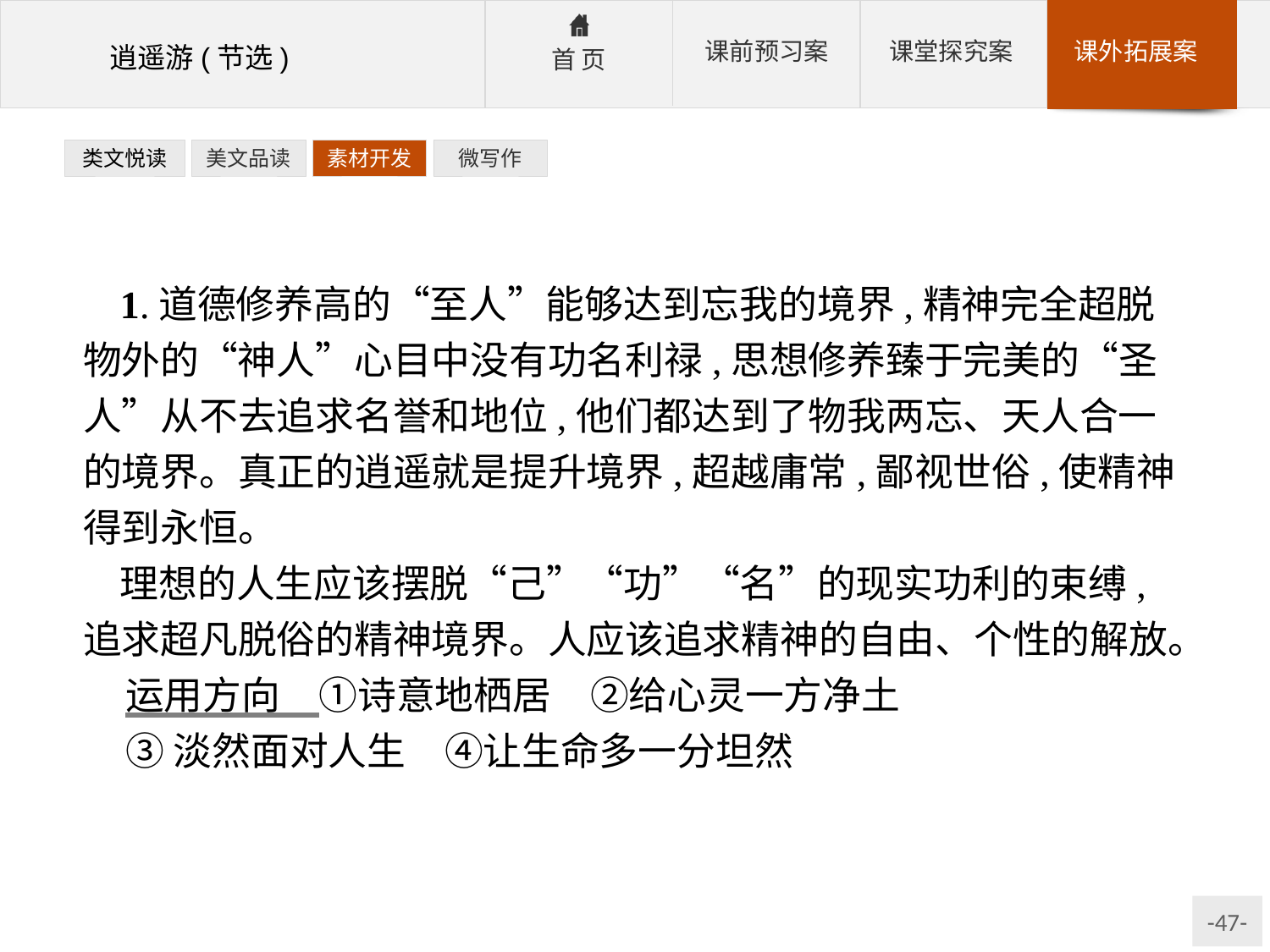

类文悦读
美文品读
素材开发
微写作
1.道德修养高的“至人”能够达到忘我的境界,精神完全超脱物外的“神人”心目中没有功名利禄,思想修养臻于完美的“圣人”从不去追求名誉和地位,他们都达到了物我两忘、天人合一的境界。真正的逍遥就是提升境界,超越庸常,鄙视世俗,使精神得到永恒。
理想的人生应该摆脱“己”“功”“名”的现实功利的束缚,追求超凡脱俗的精神境界。人应该追求精神的自由、个性的解放。
运用方向　①诗意地栖居　②给心灵一方净土
③淡然面对人生　④让生命多一分坦然